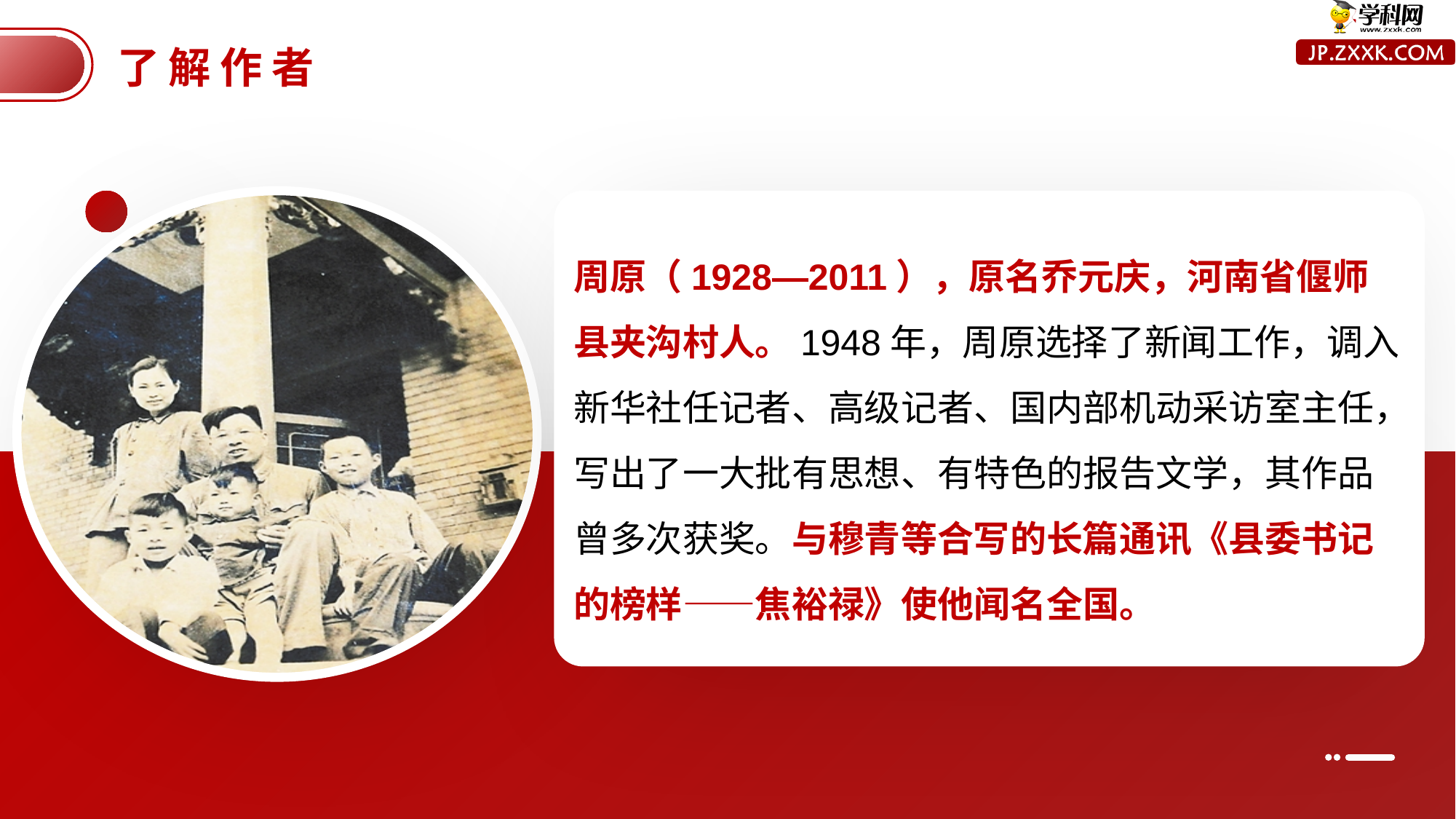

了解作者

周原（1928—2011），原名乔元庆，河南省偃师县夹沟村人。1948年，周原选择了新闻工作，调入新华社任记者、高级记者、国内部机动采访室主任，写出了一大批有思想、有特色的报告文学，其作品曾多次获奖。与穆青等合写的长篇通讯《县委书记的榜样——焦裕禄》使他闻名全国。